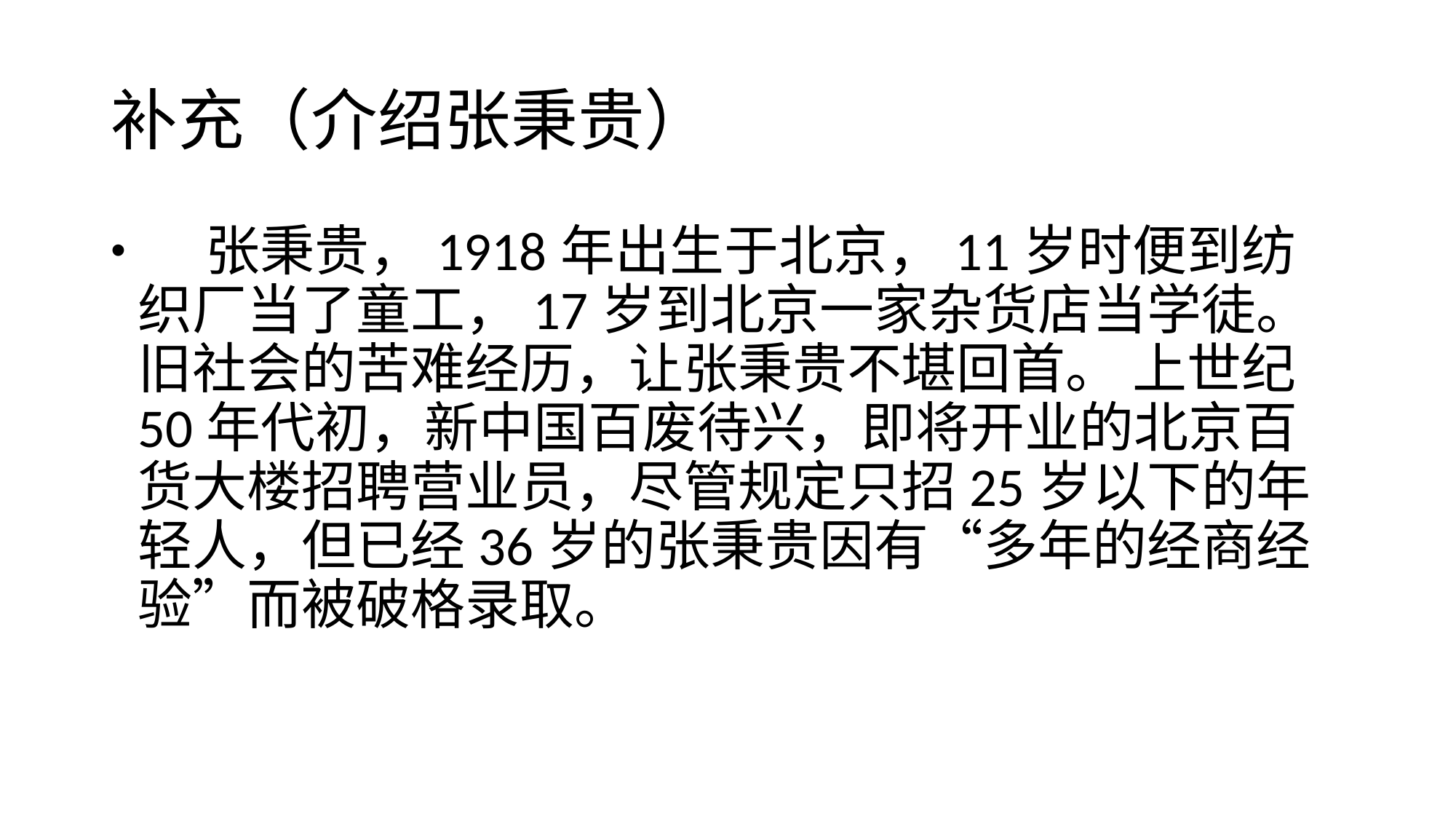

# 补充（介绍张秉贵）
      张秉贵，1918年出生于北京，11岁时便到纺织厂当了童工，17岁到北京一家杂货店当学徒。旧社会的苦难经历，让张秉贵不堪回首。 上世纪50年代初，新中国百废待兴，即将开业的北京百货大楼招聘营业员，尽管规定只招25岁以下的年轻人，但已经36岁的张秉贵因有“多年的经商经验”而被破格录取。